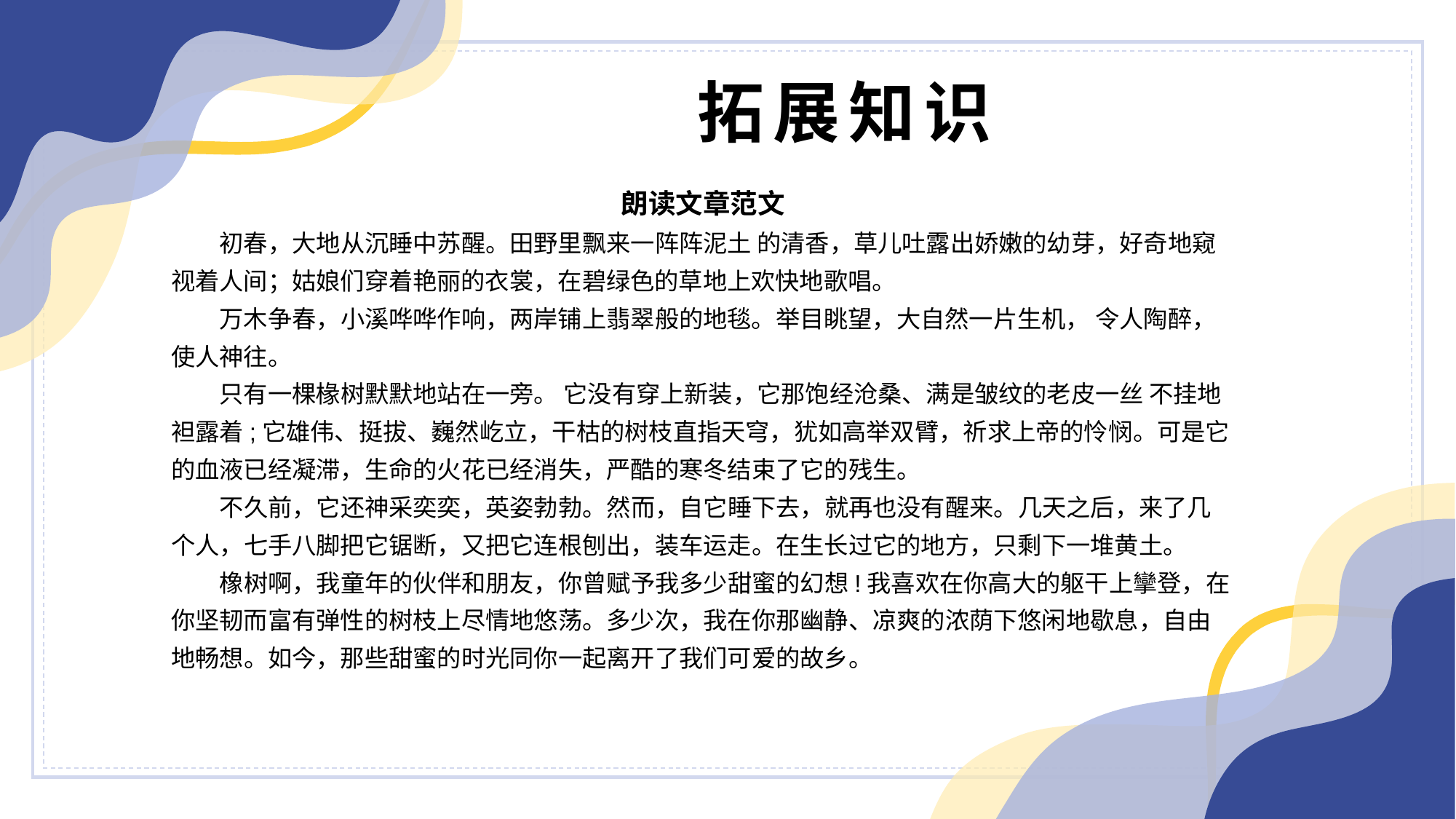

拓展知识
朗读文章范文
初春，大地从沉睡中苏醒。田野里飘来一阵阵泥土 的清香，草儿吐露出娇嫩的幼芽，好奇地窥视着人间；姑娘们穿着艳丽的衣裳，在碧绿色的草地上欢快地歌唱。
万木争春，小溪哗哗作响，两岸铺上翡翠般的地毯。举目眺望，大自然一片生机， 令人陶醉，使人神往。
只有一棵椽树默默地站在一旁。 它没有穿上新装，它那饱经沧桑、满是皱纹的老皮一丝 不挂地袒露着;它雄伟、挺拔、巍然屹立，干枯的树枝直指天穹，犹如高举双臂，祈求上帝的怜悯。可是它的血液已经凝滞，生命的火花已经消失，严酷的寒冬结束了它的残生。
不久前，它还神采奕奕，英姿勃勃。然而，自它睡下去，就再也没有醒来。几天之后，来了几个人，七手八脚把它锯断，又把它连根刨出，装车运走。在生长过它的地方，只剩下一堆黄土。
橡树啊，我童年的伙伴和朋友，你曾赋予我多少甜蜜的幻想!我喜欢在你高大的躯干上攣登，在你坚韧而富有弹性的树枝上尽情地悠荡。多少次，我在你那幽静、凉爽的浓荫下悠闲地歇息，自由地畅想。如今，那些甜蜜的时光同你一起离开了我们可爱的故乡。